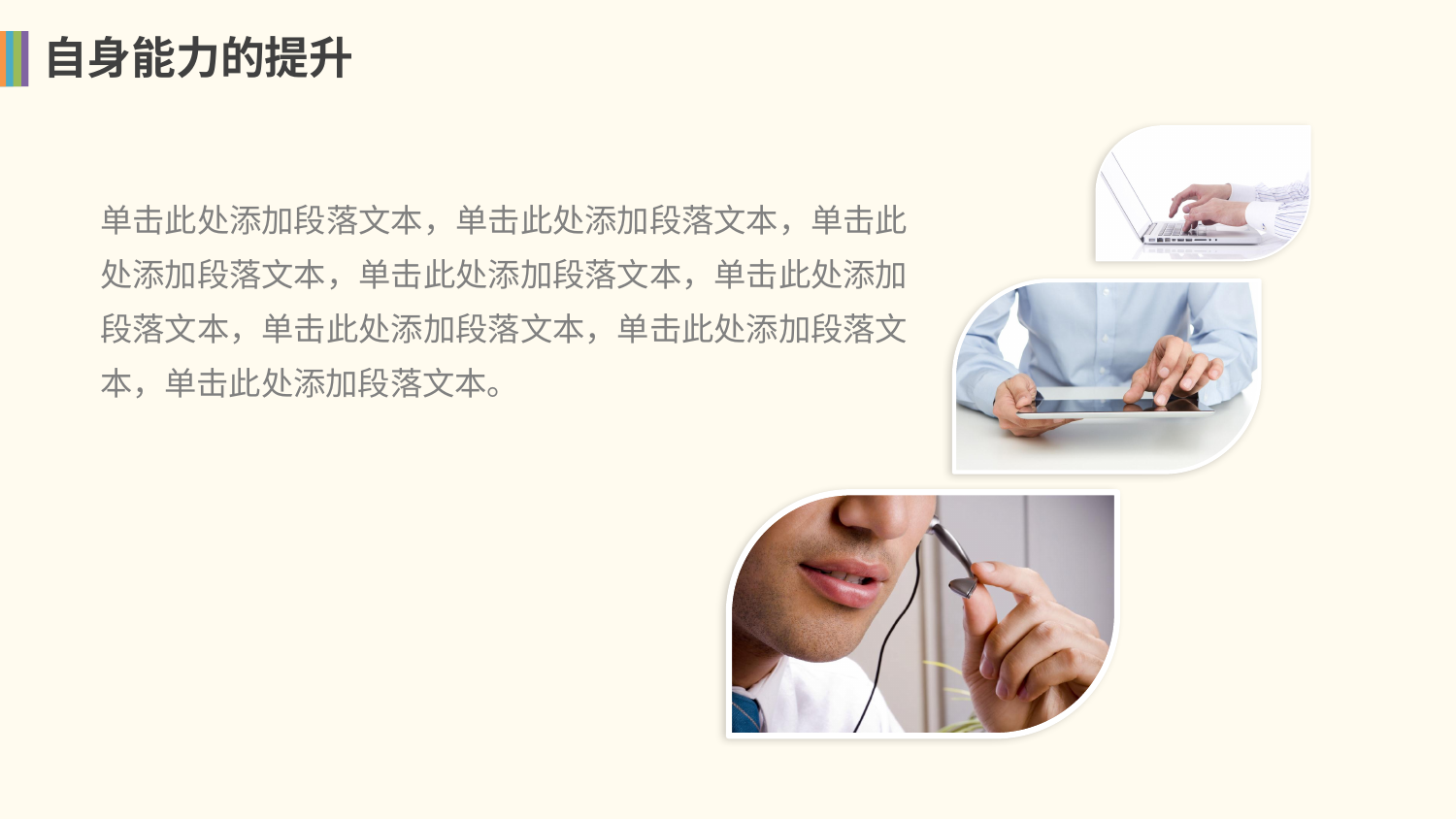

# 自身能力的提升

单击此处添加段落文本，单击此处添加段落文本，单击此处添加段落文本，单击此处添加段落文本，单击此处添加段落文本，单击此处添加段落文本，单击此处添加段落文本，单击此处添加段落文本。